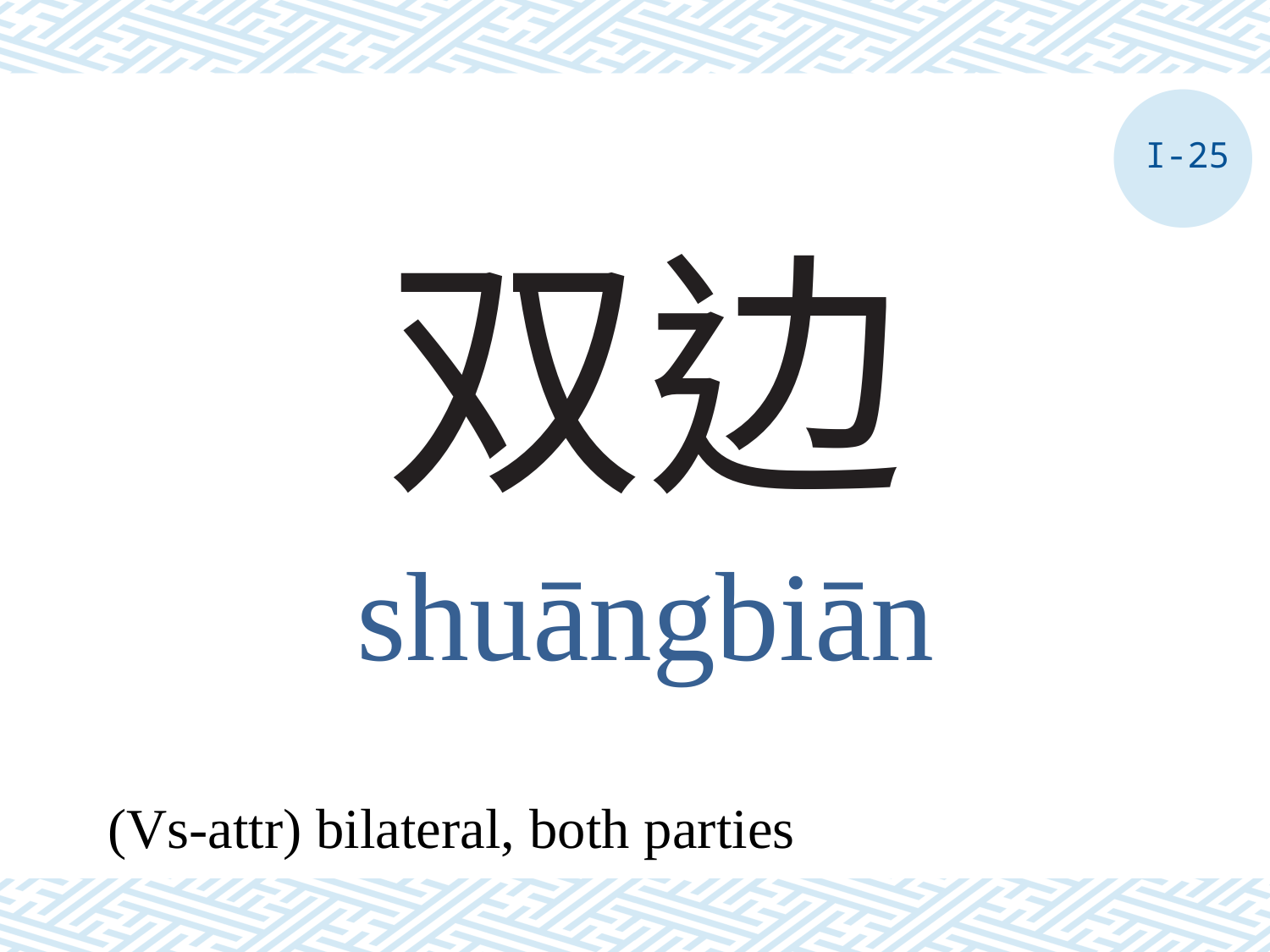

I-25

# 双边
shuāngbiān
(Vs-attr) bilateral, both parties